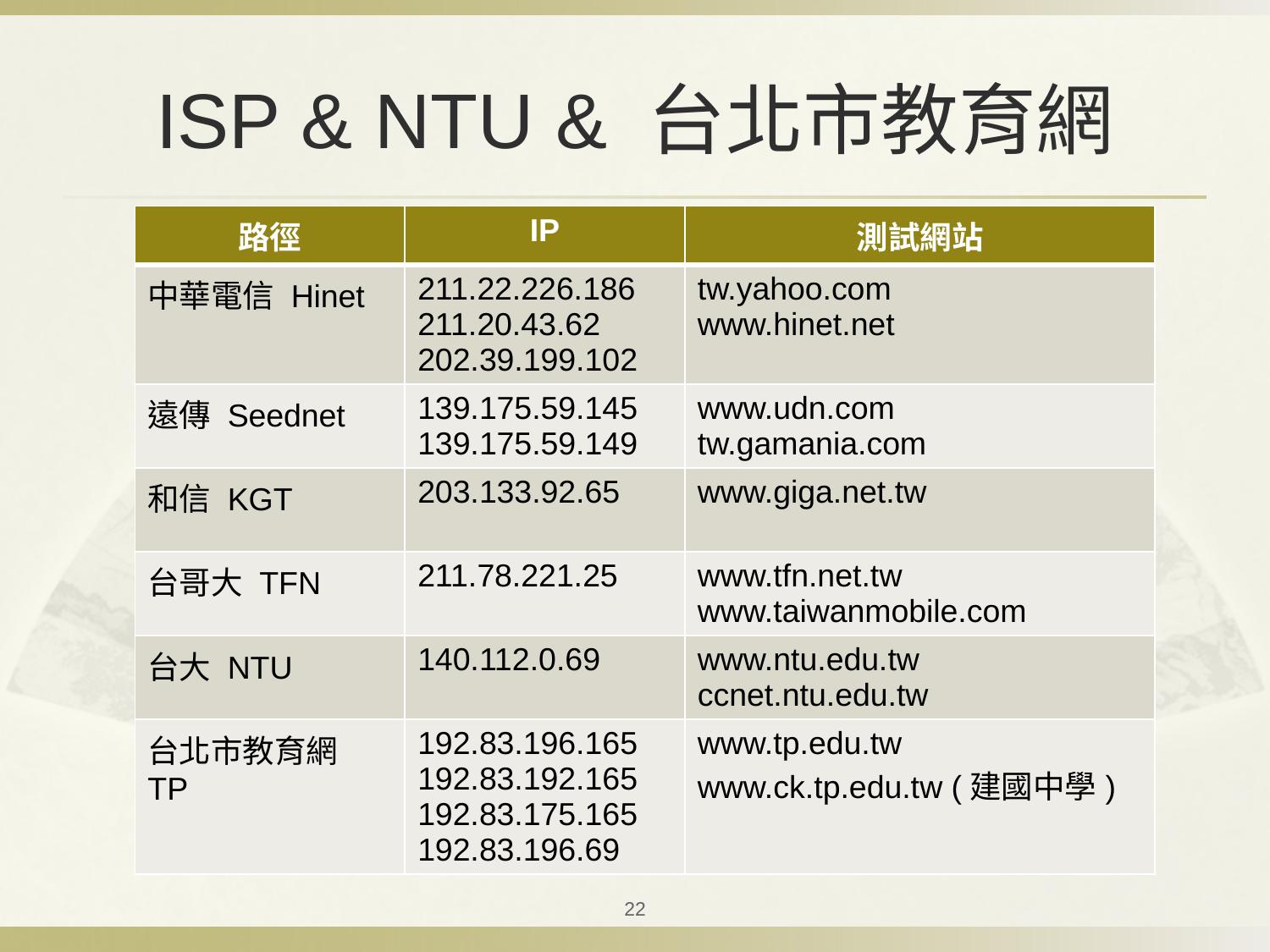

# ISP & NTU & 台北市教育網
| 路徑 | IP | 測試網站 |
| --- | --- | --- |
| 中華電信 Hinet | 211.22.226.186 211.20.43.62 202.39.199.102 | tw.yahoo.com www.hinet.net |
| 遠傳 Seednet | 139.175.59.145 139.175.59.149 | www.udn.com tw.gamania.com |
| 和信 KGT | 203.133.92.65 | www.giga.net.tw |
| 台哥大 TFN | 211.78.221.25 | www.tfn.net.tw www.taiwanmobile.com |
| 台大 NTU | 140.112.0.69 | www.ntu.edu.tw ccnet.ntu.edu.tw |
| 台北市教育網 TP | 192.83.196.165 192.83.192.165 192.83.175.165 192.83.196.69 | www.tp.edu.tw www.ck.tp.edu.tw (建國中學) |
22